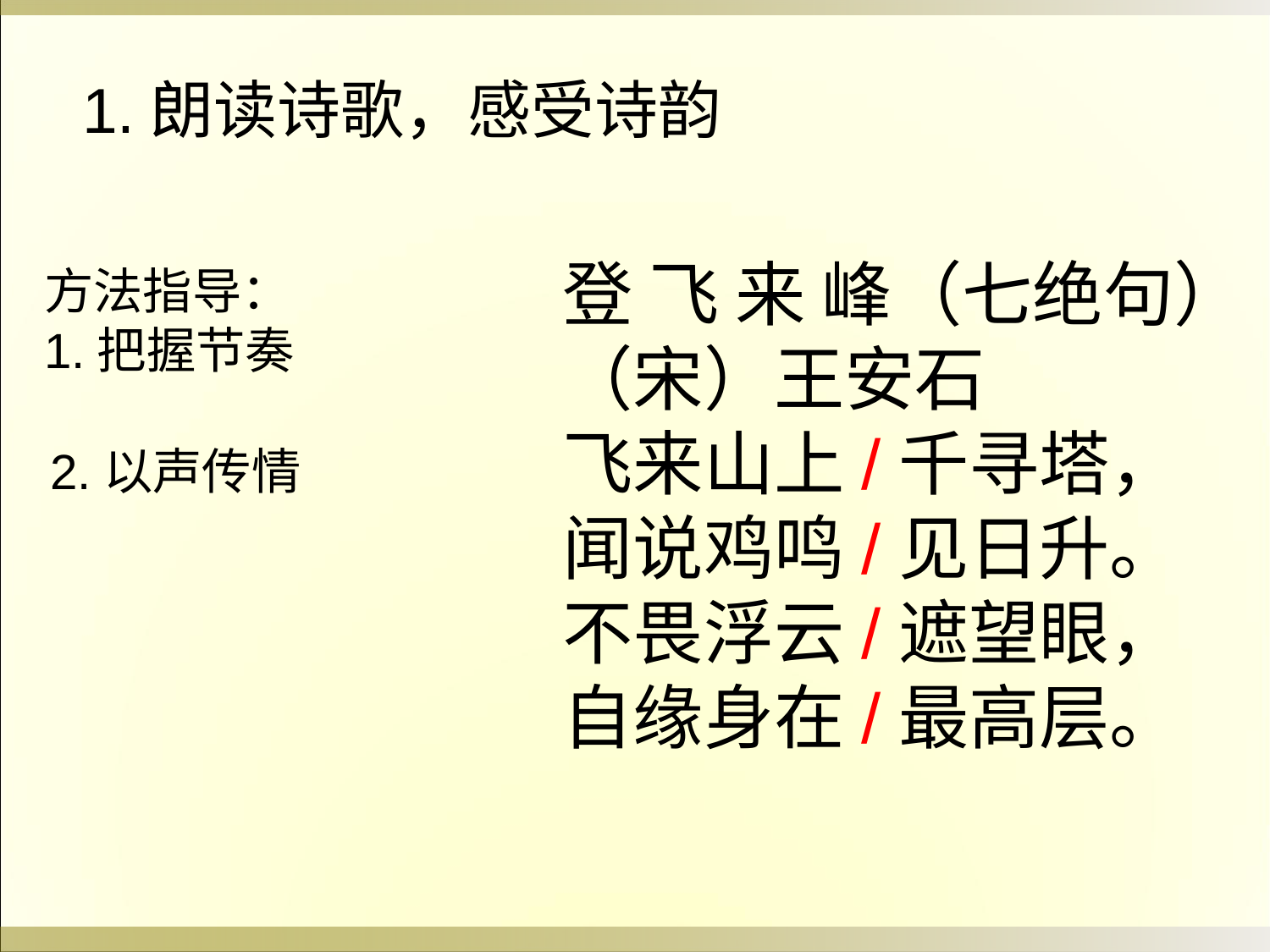

1.朗读诗歌，感受诗韵
登 飞 来 峰（七绝句）
（宋）王安石
飞来山上/千寻塔，
闻说鸡鸣/见日升。
不畏浮云/遮望眼，
自缘身在/最高层。
方法指导：
1.把握节奏
2.以声传情